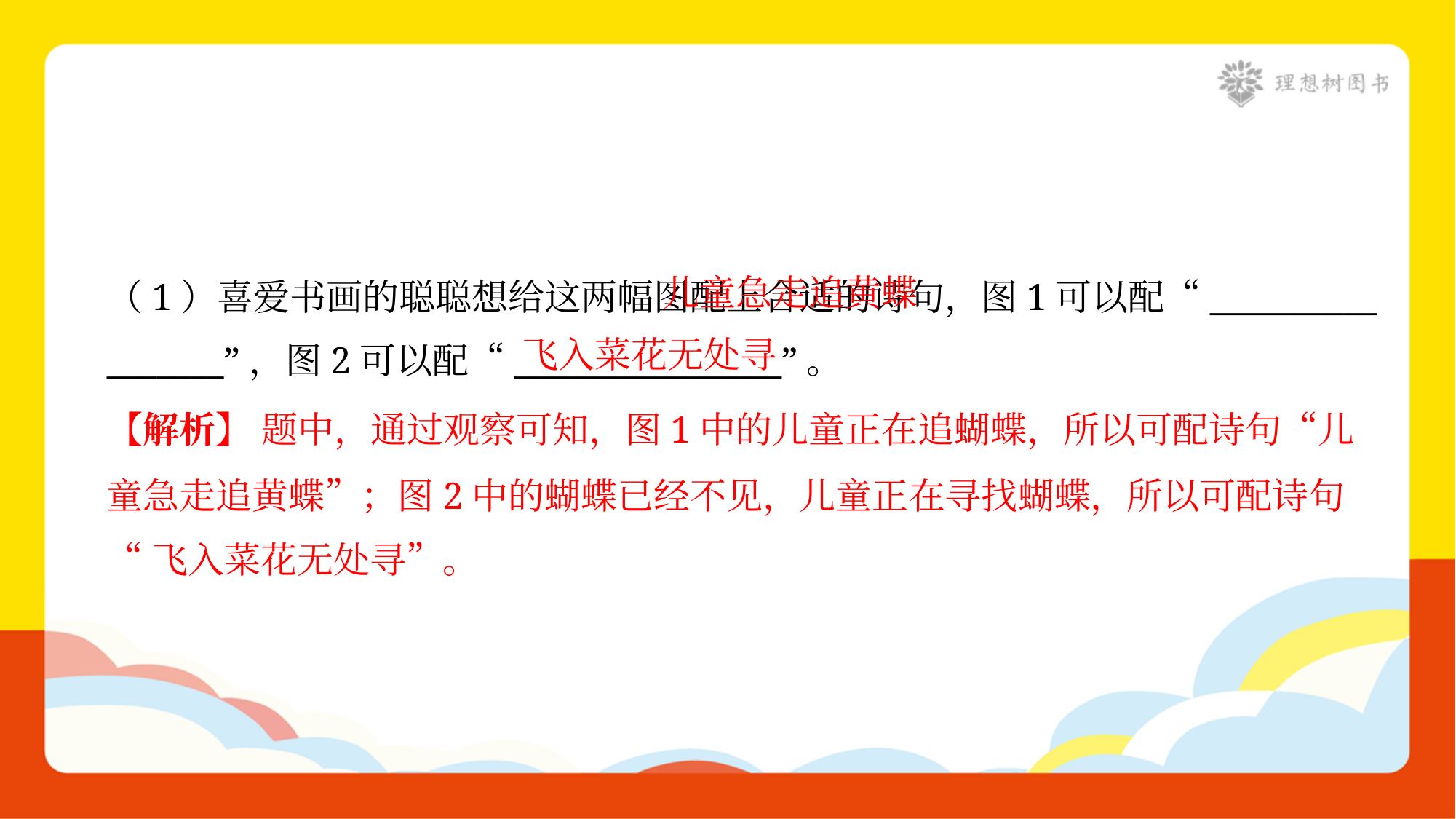

儿童急走追黄蝶
（1）喜爱书画的聪聪想给这两幅图配上合适的诗句，图1可以配“__________
_______”，图2可以配“________________”。
飞入菜花无处寻
【解析】 题中，通过观察可知，图1中的儿童正在追蝴蝶，所以可配诗句“儿
童急走追黄蝶”；图2中的蝴蝶已经不见，儿童正在寻找蝴蝶，所以可配诗句
“飞入菜花无处寻”。